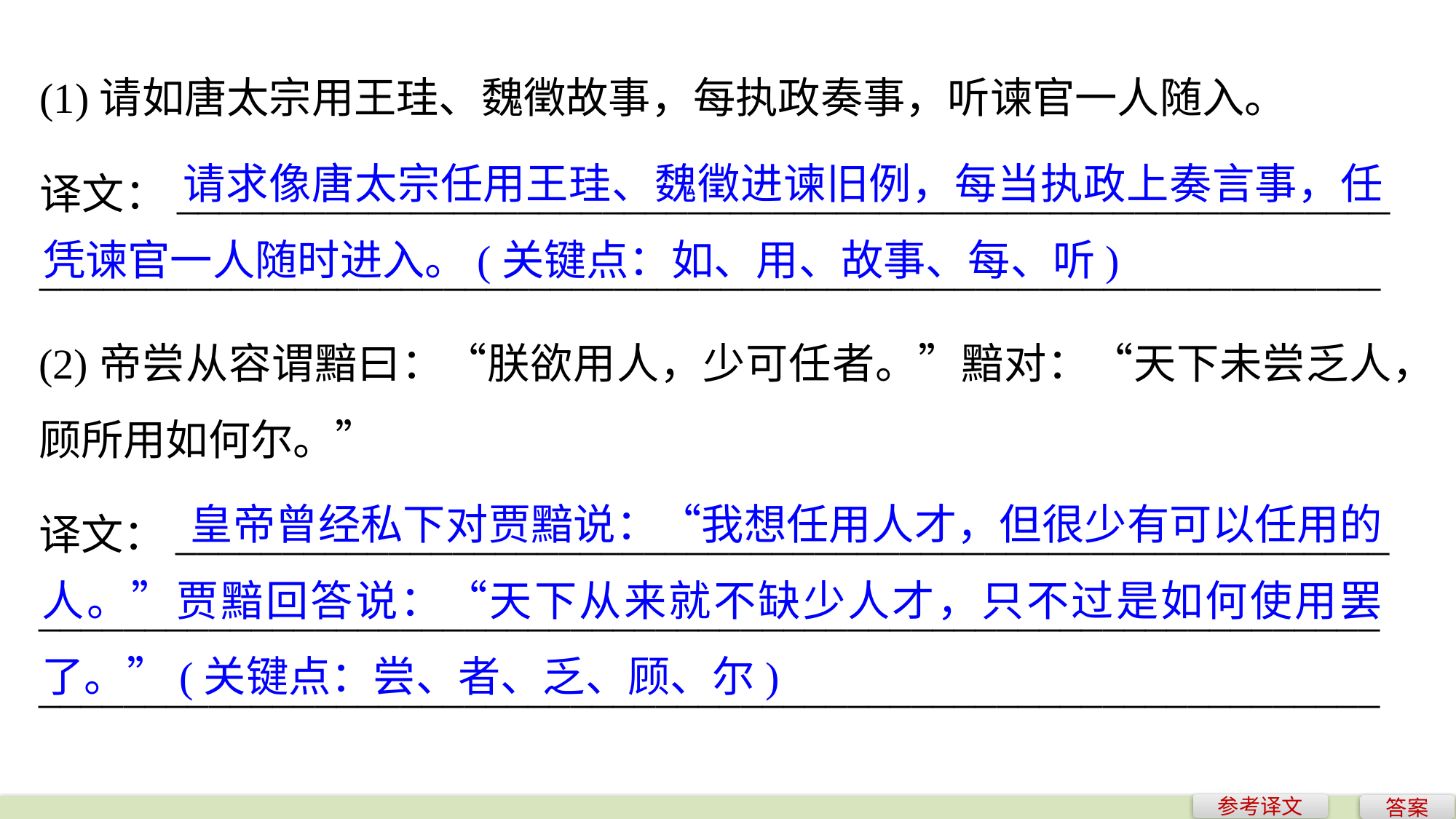

(1)请如唐太宗用王珪、魏徵故事，每执政奏事，听谏官一人随入。
	  请求像唐太宗任用王珪、魏徵进谏旧例，每当执政上奏言事，任凭谏官一人随时进入。(关键点：如、用、故事、每、听)
译文：_________________________________________________________
_______________________________________________________________
(2)帝尝从容谓黯曰：“朕欲用人，少可任者。”黯对：“天下未尝乏人，顾所用如何尔。”
	   皇帝曾经私下对贾黯说：“我想任用人才，但很少有可以任用的人。”贾黯回答说：“天下从来就不缺少人才，只不过是如何使用罢了。”(关键点：尝、者、乏、顾、尔)
译文：_________________________________________________________
_______________________________________________________________
_______________________________________________________________
参考译文
答案